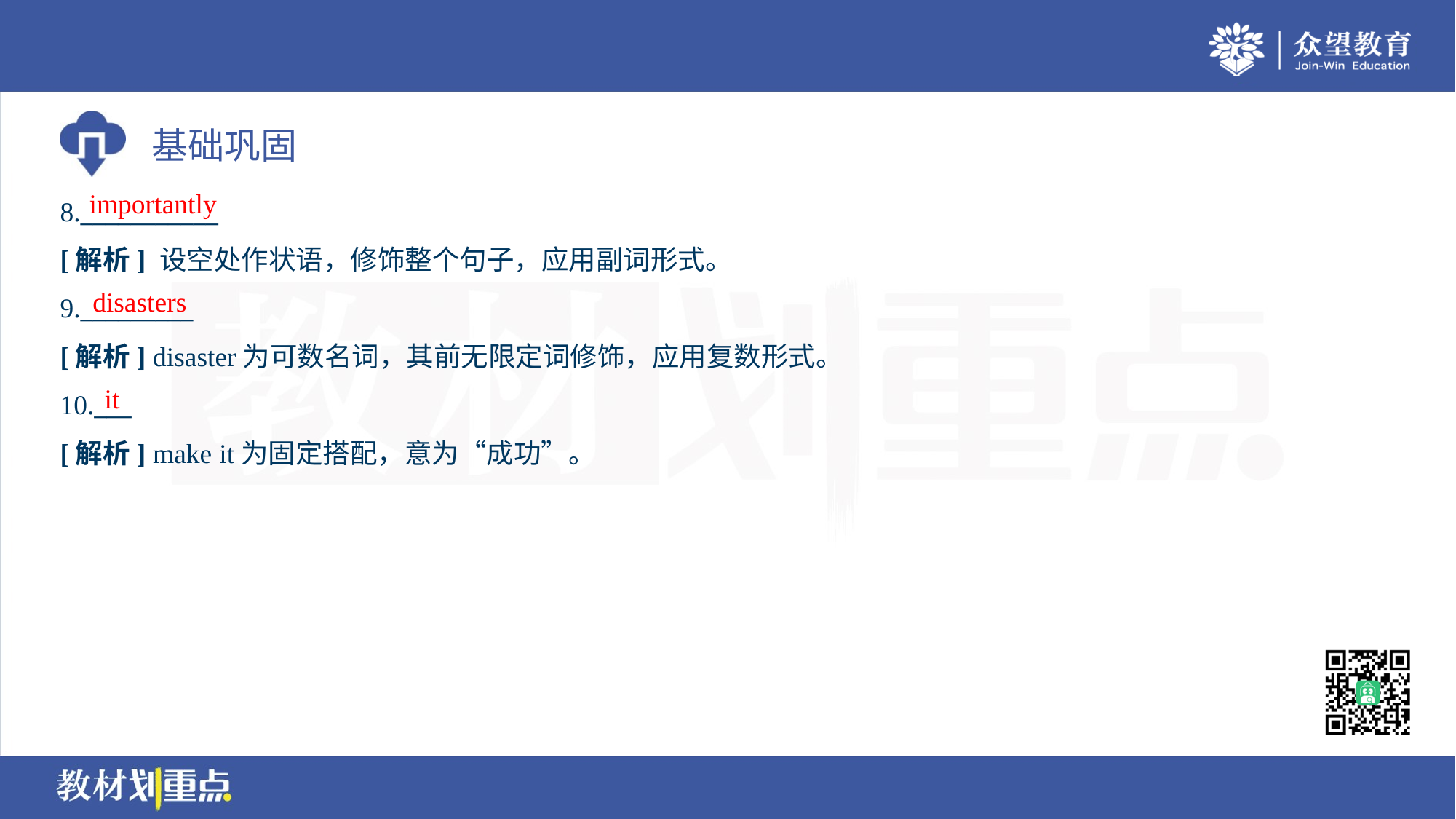

importantly
8.___________
[解析] 设空处作状语，修饰整个句子，应用副词形式。
disasters
9._________
[解析] disaster为可数名词，其前无限定词修饰，应用复数形式。
it
10.___
[解析] make it为固定搭配，意为“成功”。